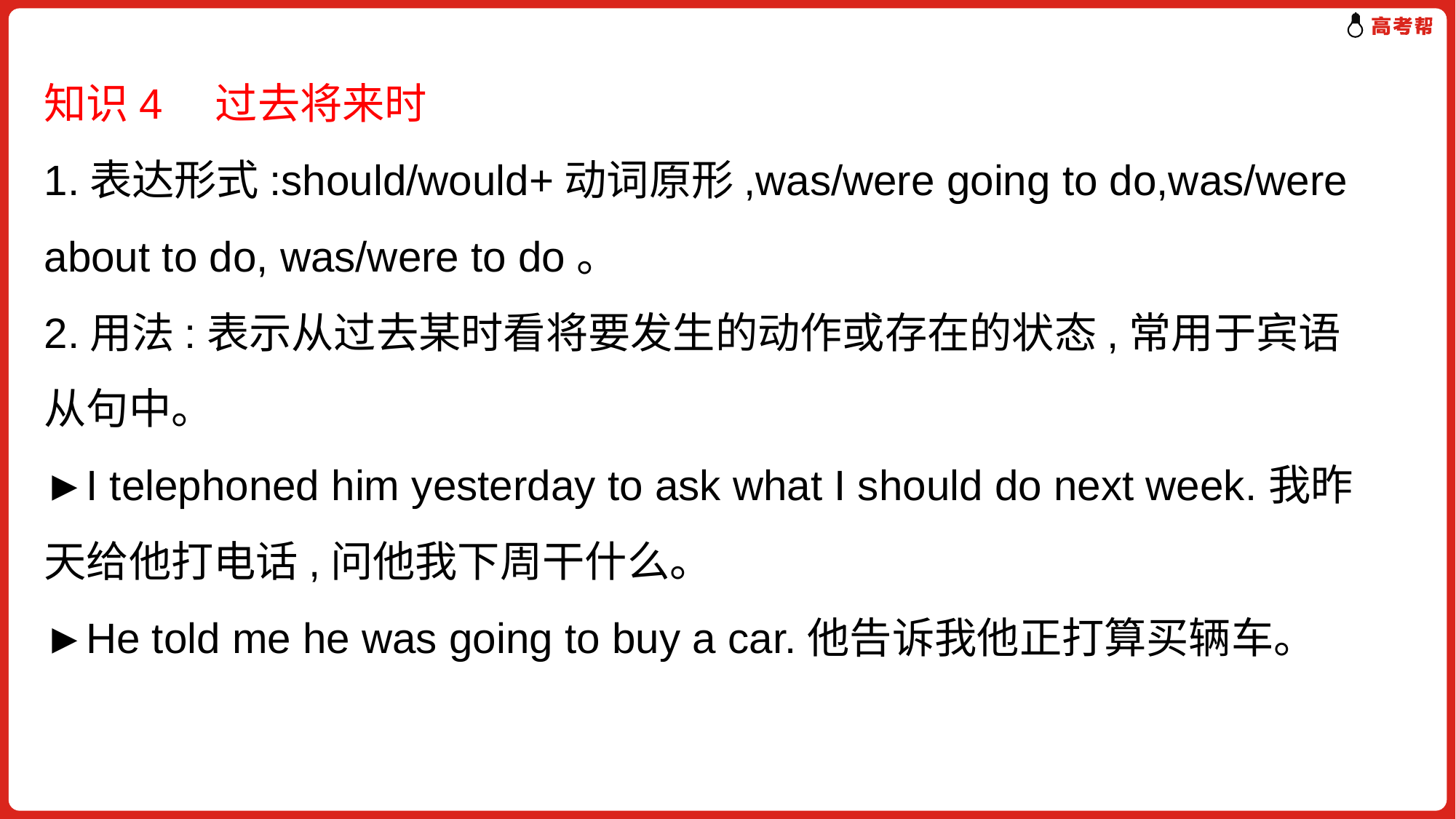

知识4　过去将来时
1.表达形式:should/would+动词原形,was/were going to do,was/were about to do, was/were to do。
2.用法:表示从过去某时看将要发生的动作或存在的状态,常用于宾语从句中。
►I telephoned him yesterday to ask what I should do next week.我昨天给他打电话,问他我下周干什么。
►He told me he was going to buy a car.他告诉我他正打算买辆车。